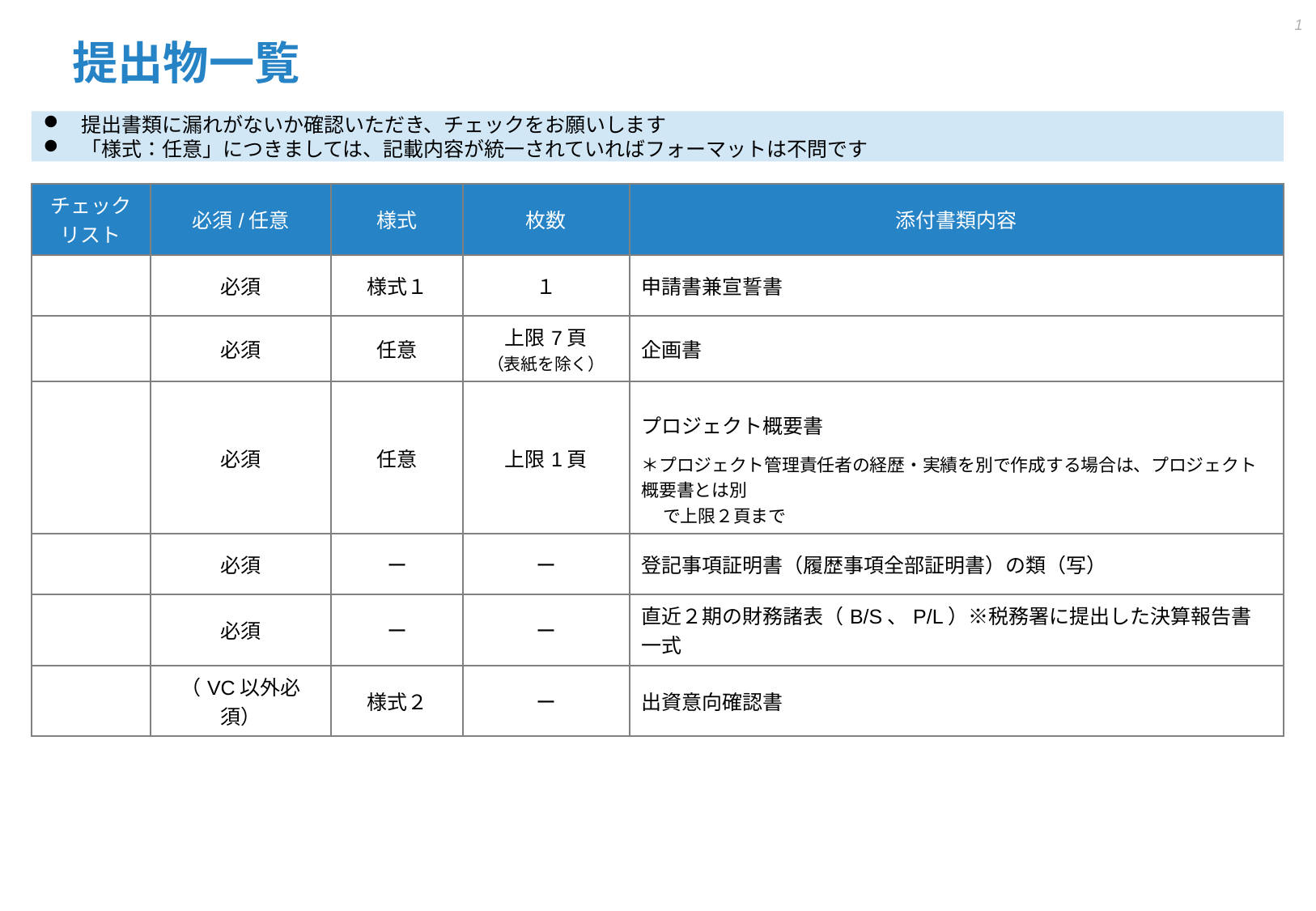

1
# 提出物一覧
提出書類に漏れがないか確認いただき、チェックをお願いします
「様式：任意」につきましては、記載内容が統一されていればフォーマットは不問です
| チェックリスト | 必須/任意 | 様式 | 枚数 | 添付書類内容 |
| --- | --- | --- | --- | --- |
|  | 必須 | 様式１ | １ | 申請書兼宣誓書 |
|  | 必須 | 任意 | 上限7頁 （表紙を除く） | 企画書 |
|  | 必須 | 任意 | 上限1頁 | プロジェクト概要書 ＊プロジェクト管理責任者の経歴・実績を別で作成する場合は、プロジェクト概要書とは別 　 で上限２頁まで |
|  | 必須 | ー | ー | 登記事項証明書（履歴事項全部証明書）の類（写） |
|  | 必須 | ー | ー | 直近２期の財務諸表（B/S、P/L）※税務署に提出した決算報告書一式 |
|  | （VC以外必須） | 様式２ | ー | 出資意向確認書 |